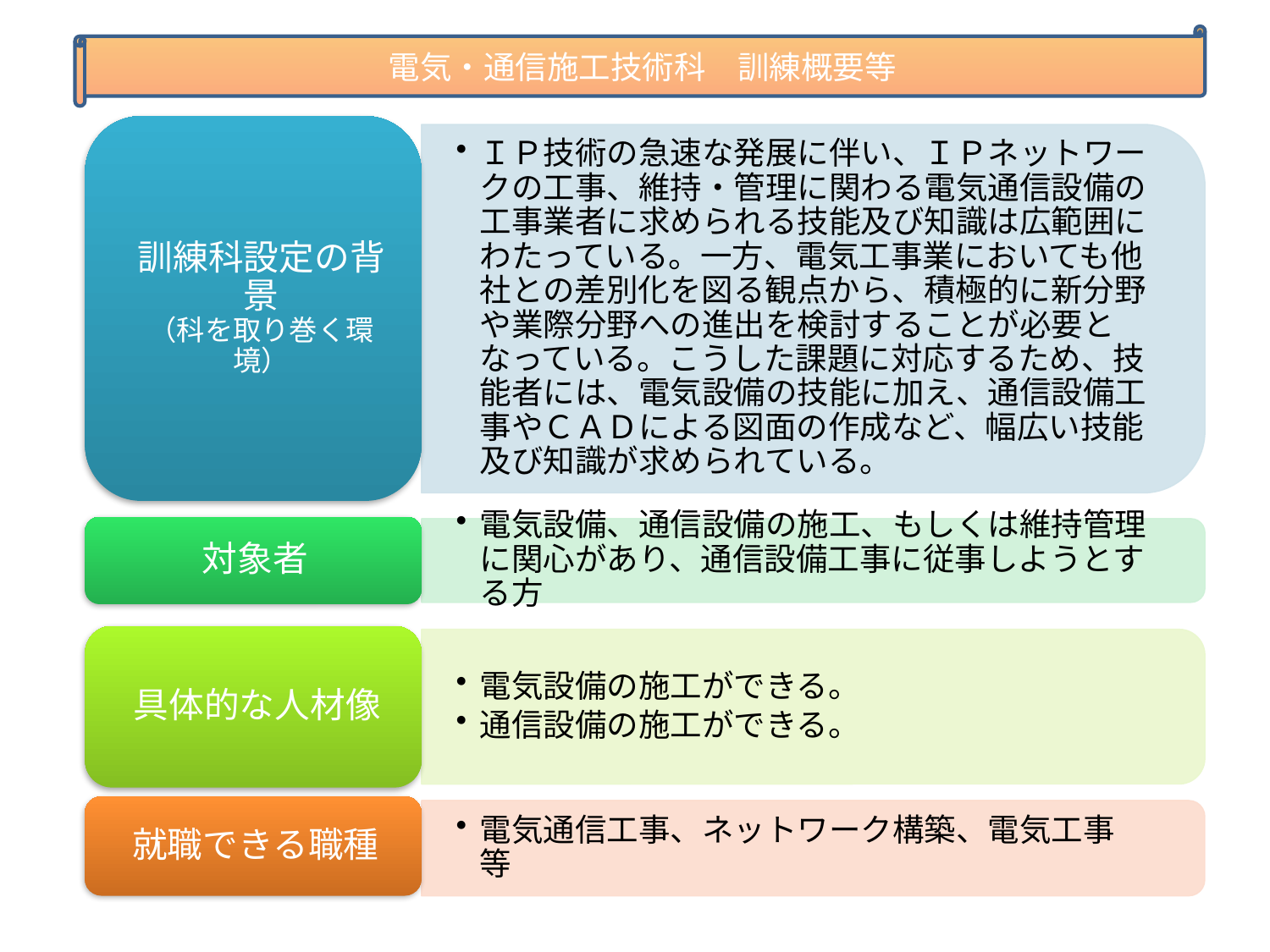

電気・通信施工技術科　訓練概要等
ＩＰ技術の急速な発展に伴い、ＩＰネットワークの工事、維持・管理に関わる電気通信設備の工事業者に求められる技能及び知識は広範囲にわたっている。一方、電気工事業においても他社との差別化を図る観点から、積極的に新分野や業際分野への進出を検討することが必要となっている。こうした課題に対応するため、技能者には、電気設備の技能に加え、通信設備工事やＣＡＤによる図面の作成など、幅広い技能及び知識が求められている。
訓練科設定の背景
（科を取り巻く環境）
電気設備、通信設備の施工、もしくは維持管理に関心があり、通信設備工事に従事しようとする方
対象者
電気設備の施工ができる。
通信設備の施工ができる。
具体的な人材像
電気通信工事、ネットワーク構築、電気工事　等
就職できる職種